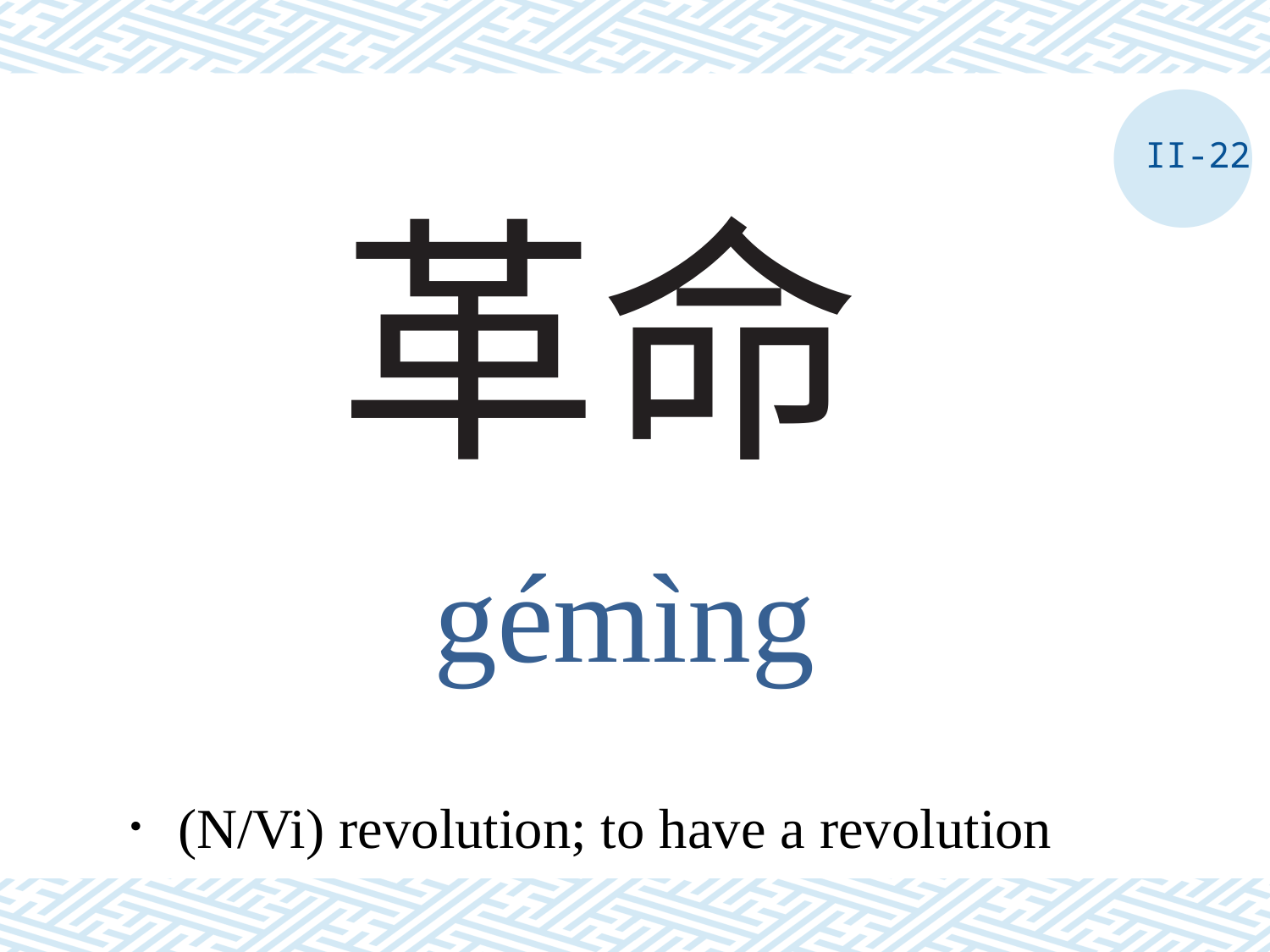

II-22

# 革命
gémìng
．(N/Vi) revolution; to have a revolution